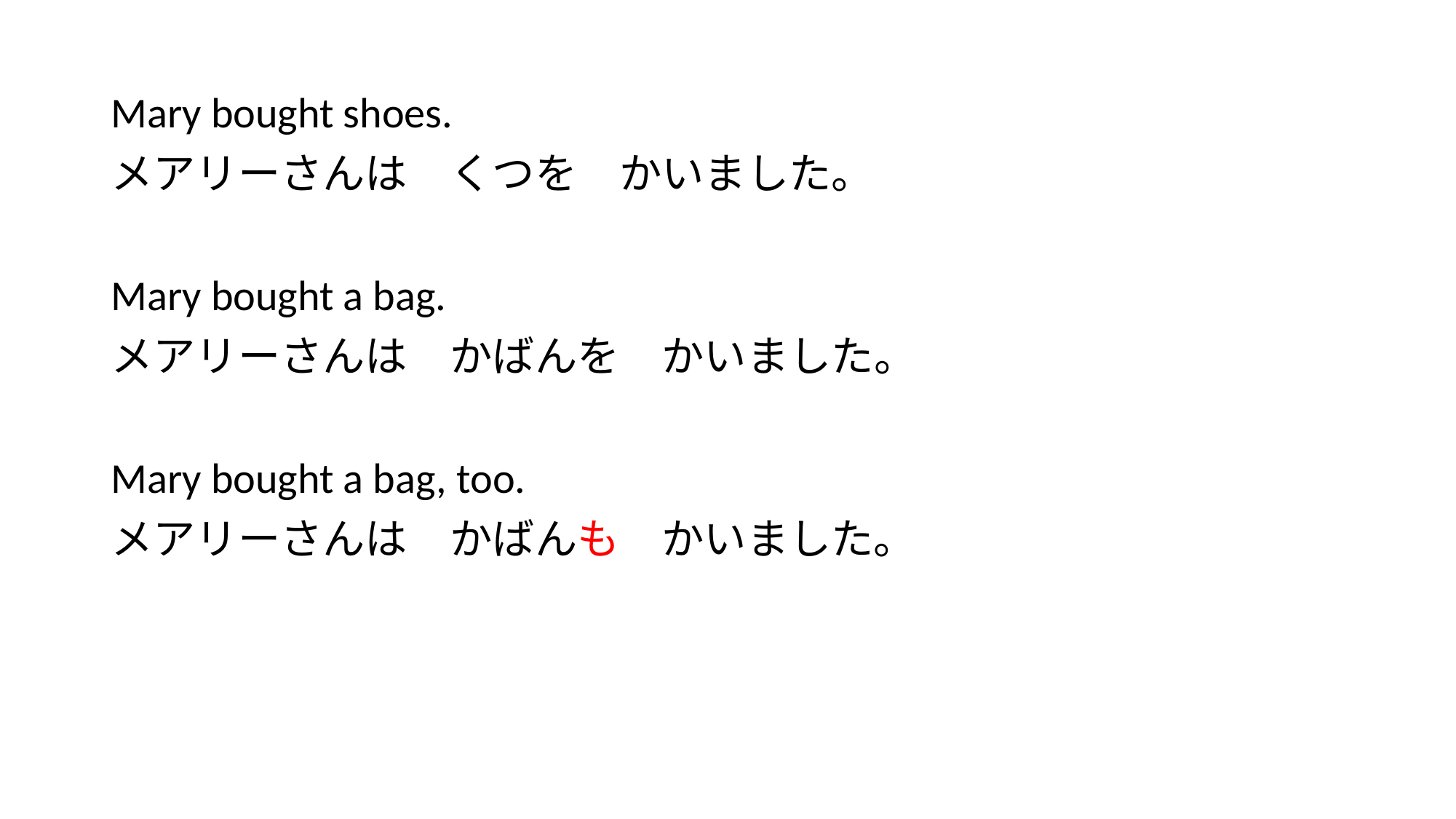

#
Mary bought shoes.
メアリーさんは　くつを　かいました。

Mary bought a bag.
メアリーさんは　かばんを　かいました。

Mary bought a bag, too.
メアリーさんは　かばんも　かいました。